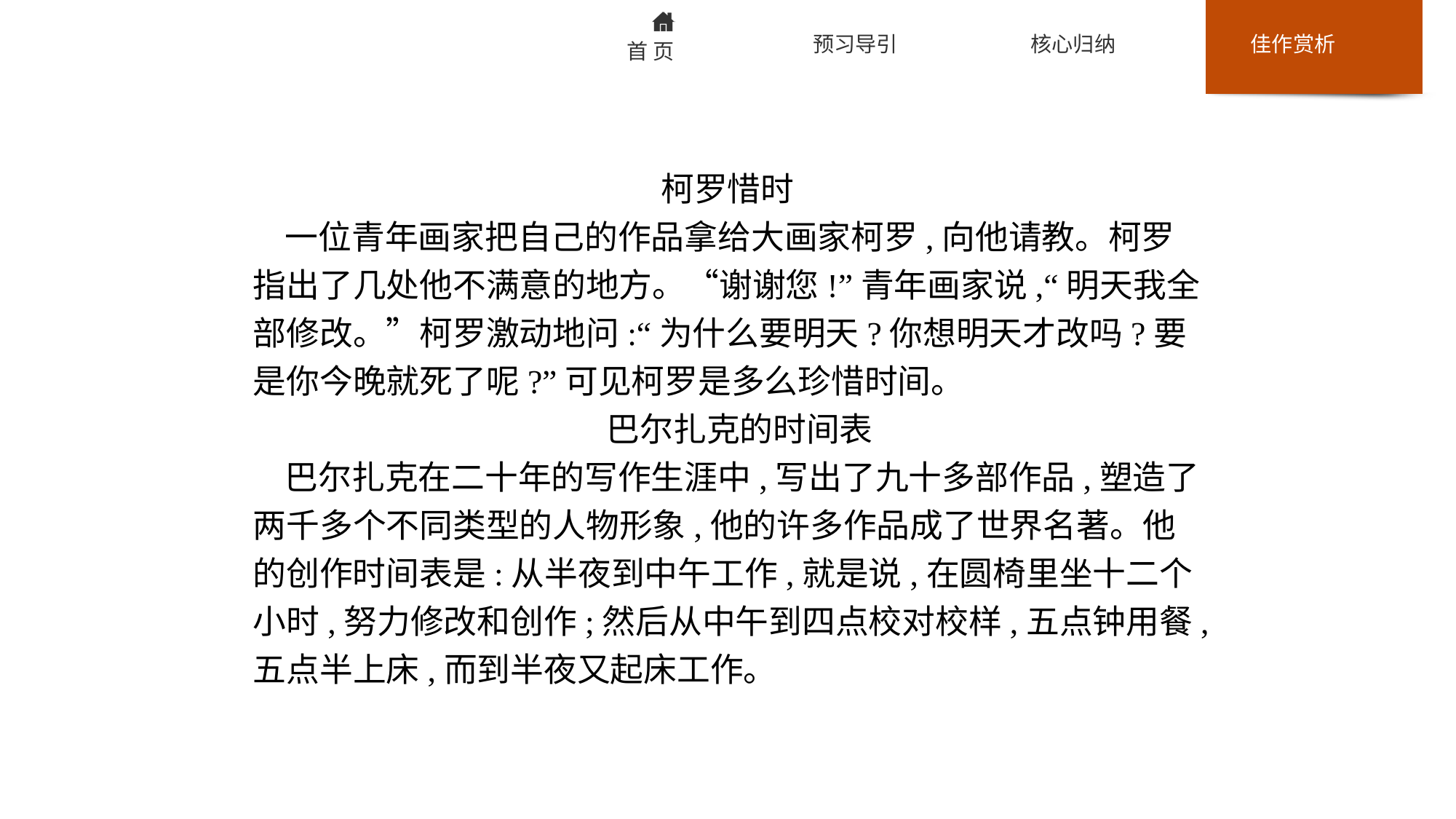

柯罗惜时
一位青年画家把自己的作品拿给大画家柯罗,向他请教。柯罗指出了几处他不满意的地方。“谢谢您!”青年画家说,“明天我全部修改。”柯罗激动地问:“为什么要明天?你想明天才改吗?要是你今晚就死了呢?”可见柯罗是多么珍惜时间。
巴尔扎克的时间表
巴尔扎克在二十年的写作生涯中,写出了九十多部作品,塑造了两千多个不同类型的人物形象,他的许多作品成了世界名著。他的创作时间表是:从半夜到中午工作,就是说,在圆椅里坐十二个小时,努力修改和创作;然后从中午到四点校对校样,五点钟用餐,五点半上床,而到半夜又起床工作。